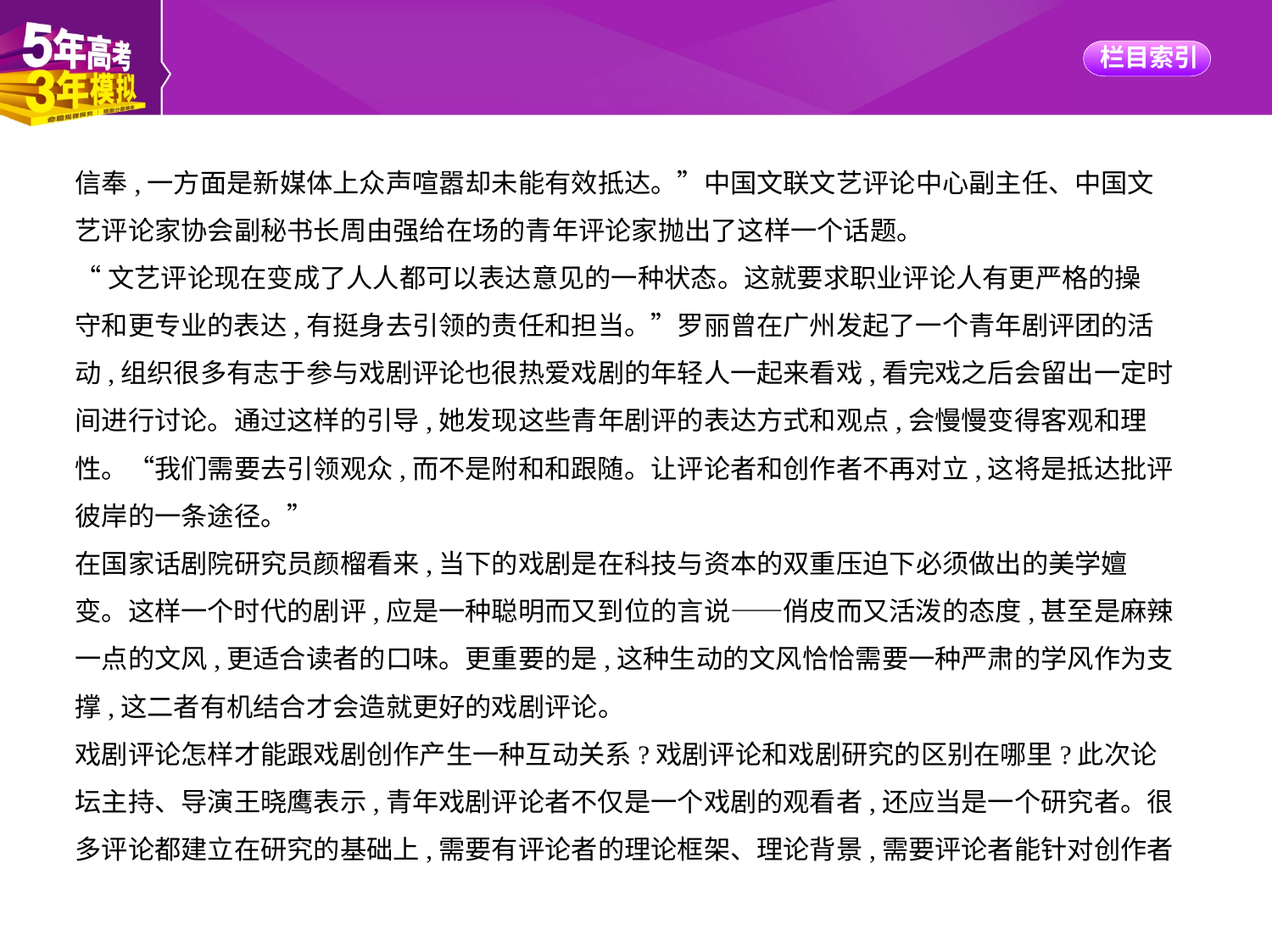

信奉,一方面是新媒体上众声喧嚣却未能有效抵达。”中国文联文艺评论中心副主任、中国文
艺评论家协会副秘书长周由强给在场的青年评论家抛出了这样一个话题。
“文艺评论现在变成了人人都可以表达意见的一种状态。这就要求职业评论人有更严格的操
守和更专业的表达,有挺身去引领的责任和担当。”罗丽曾在广州发起了一个青年剧评团的活
动,组织很多有志于参与戏剧评论也很热爱戏剧的年轻人一起来看戏,看完戏之后会留出一定时
间进行讨论。通过这样的引导,她发现这些青年剧评的表达方式和观点,会慢慢变得客观和理
性。“我们需要去引领观众,而不是附和和跟随。让评论者和创作者不再对立,这将是抵达批评
彼岸的一条途径。”
在国家话剧院研究员颜榴看来,当下的戏剧是在科技与资本的双重压迫下必须做出的美学嬗
变。这样一个时代的剧评,应是一种聪明而又到位的言说——俏皮而又活泼的态度,甚至是麻辣
一点的文风,更适合读者的口味。更重要的是,这种生动的文风恰恰需要一种严肃的学风作为支
撑,这二者有机结合才会造就更好的戏剧评论。
戏剧评论怎样才能跟戏剧创作产生一种互动关系?戏剧评论和戏剧研究的区别在哪里?此次论
坛主持、导演王晓鹰表示,青年戏剧评论者不仅是一个戏剧的观看者,还应当是一个研究者。很
多评论都建立在研究的基础上,需要有评论者的理论框架、理论背景,需要评论者能针对创作者